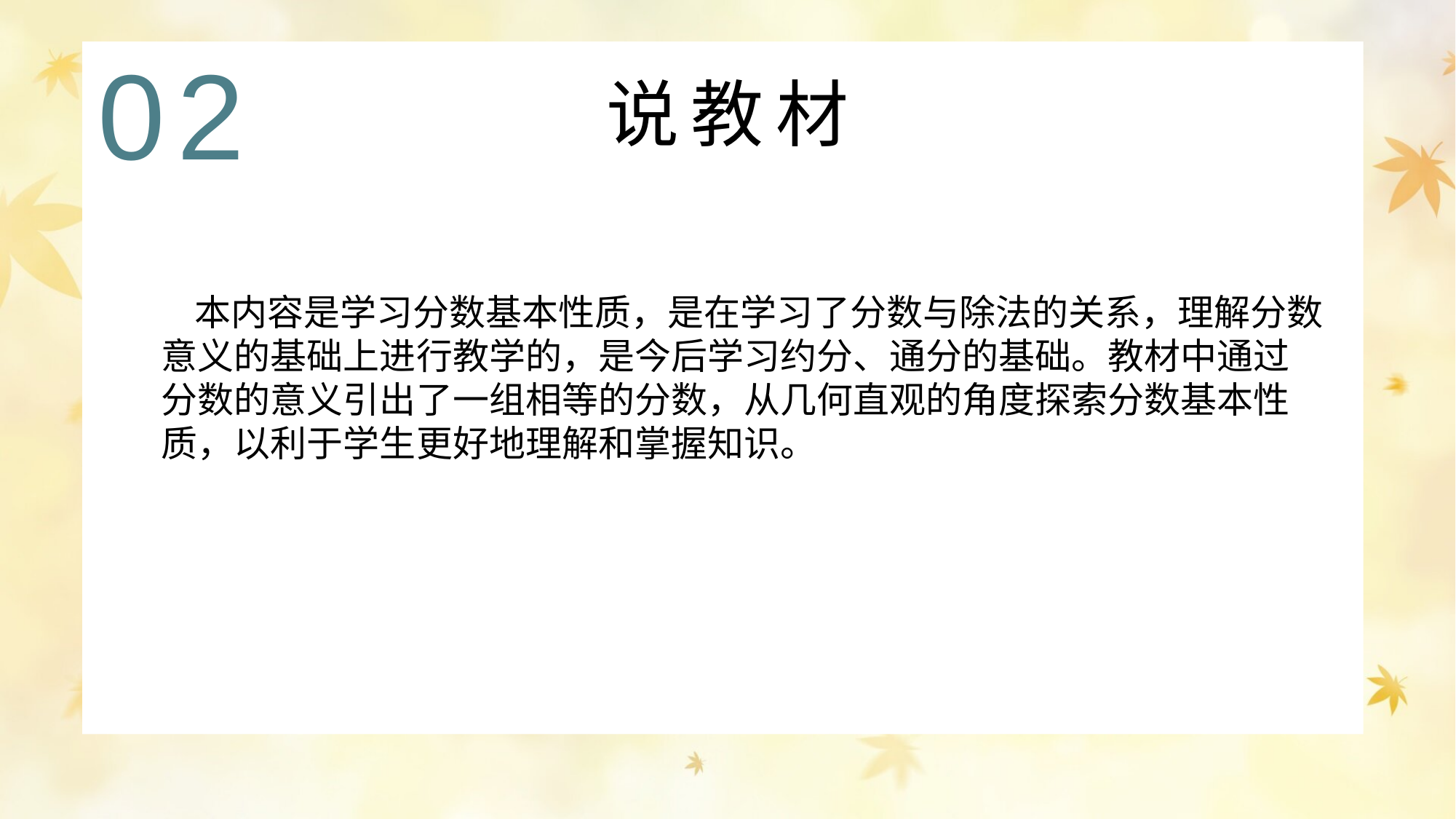

02

说教材

   本内容是学习分数基本性质，是在学习了分数与除法的关系，理解分数意义的基础上进行教学的，是今后学习约分、通分的基础。教材中通过分数的意义引出了一组相等的分数，从几何直观的角度探索分数基本性质，以利于学生更好地理解和掌握知识。